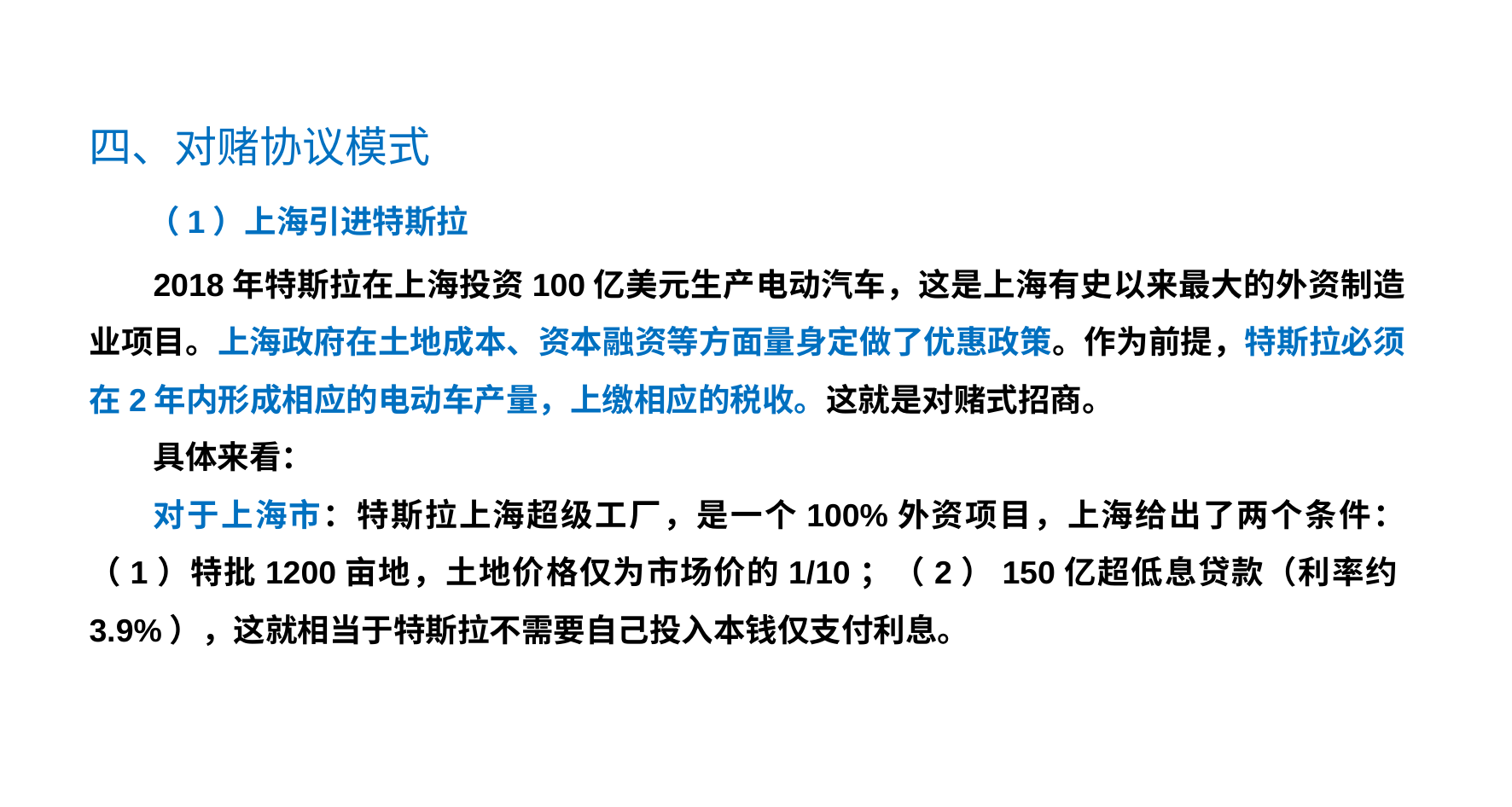

四、对赌协议模式
       （1）上海引进特斯拉
2018年特斯拉在上海投资100亿美元生产电动汽车，这是上海有史以来最大的外资制造业项目。上海政府在土地成本、资本融资等方面量身定做了优惠政策。作为前提，特斯拉必须在2年内形成相应的电动车产量，上缴相应的税收。这就是对赌式招商。
具体来看：
对于上海市：特斯拉上海超级工厂，是一个100%外资项目，上海给出了两个条件：（1）特批1200亩地，土地价格仅为市场价的1/10；（2）150亿超低息贷款（利率约3.9%），这就相当于特斯拉不需要自己投入本钱仅支付利息。